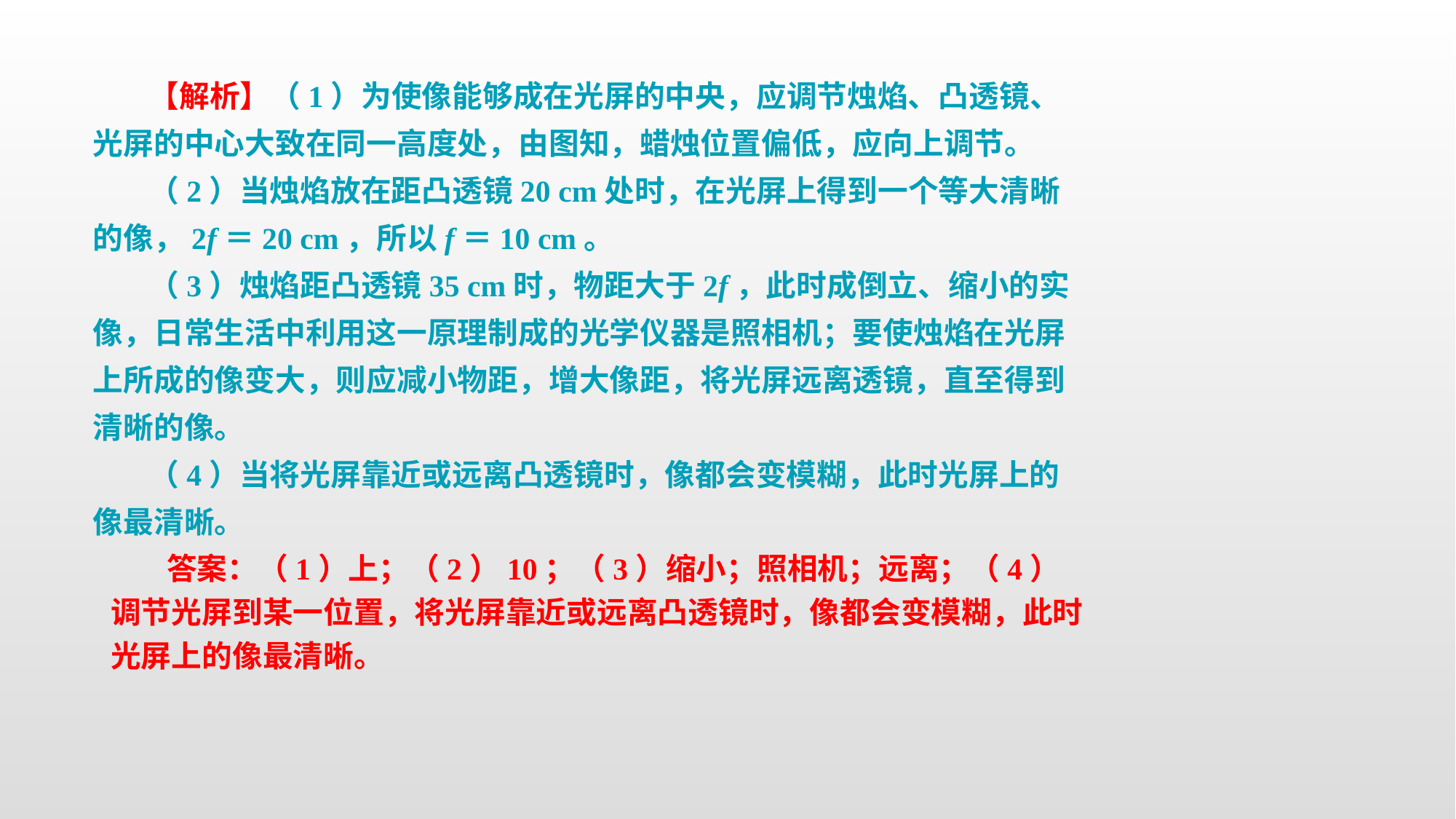

【解析】（1）为使像能够成在光屏的中央，应调节烛焰、凸透镜、光屏的中心大致在同一高度处，由图知，蜡烛位置偏低，应向上调节。
（2）当烛焰放在距凸透镜20 cm处时，在光屏上得到一个等大清晰的像，2f＝20 cm，所以f＝10 cm。
（3）烛焰距凸透镜35 cm时，物距大于2f，此时成倒立、缩小的实像，日常生活中利用这一原理制成的光学仪器是照相机；要使烛焰在光屏上所成的像变大，则应减小物距，增大像距，将光屏远离透镜，直至得到清晰的像。
（4）当将光屏靠近或远离凸透镜时，像都会变模糊，此时光屏上的像最清晰。
答案：（1）上；（2）10；（3）缩小；照相机；远离；（4）调节光屏到某一位置，将光屏靠近或远离凸透镜时，像都会变模糊，此时光屏上的像最清晰。